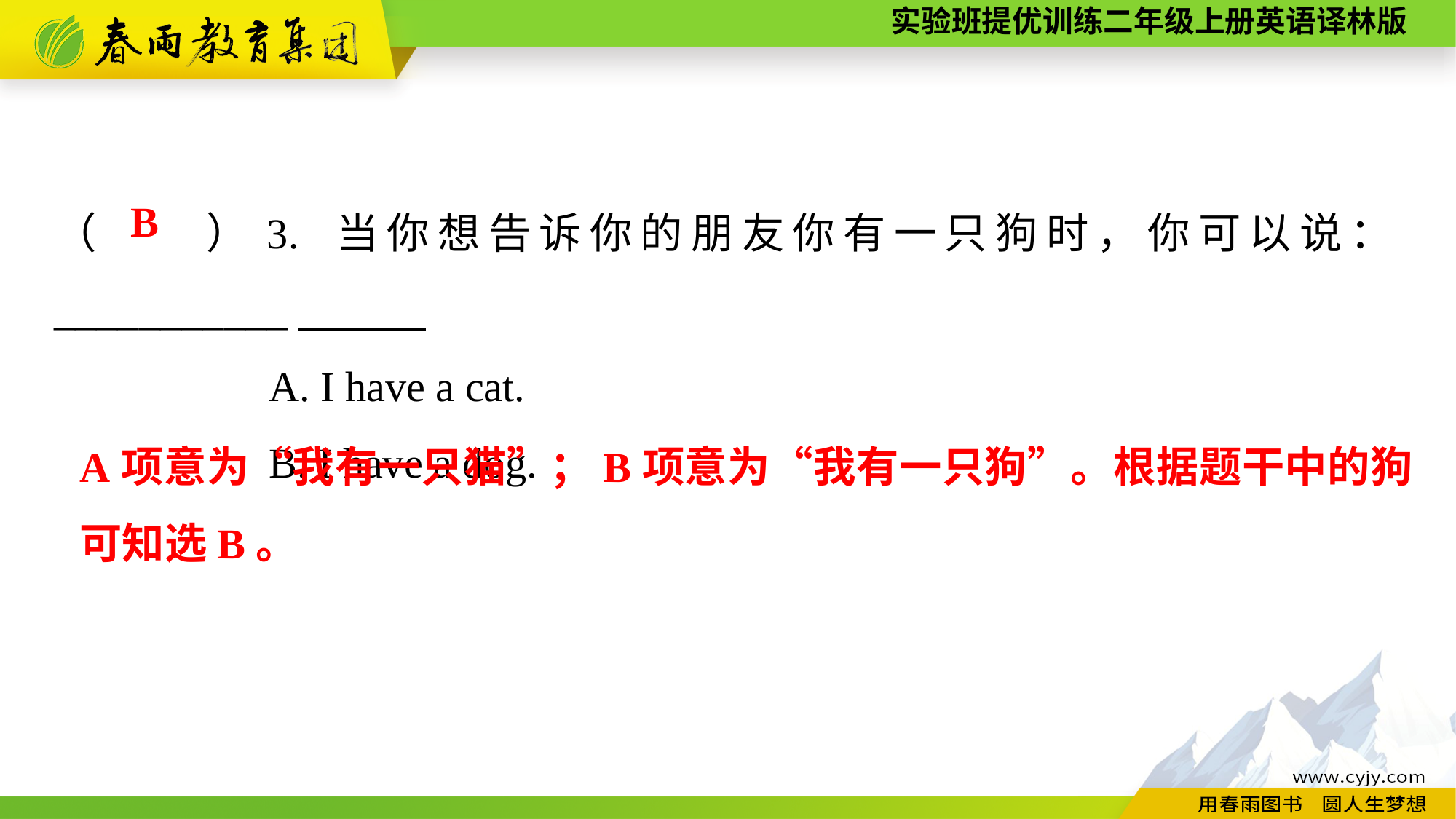

（　　）3. 当你想告诉你的朋友你有一只狗时，你可以说：___________
A. I have a cat.
B. I have a dog.
B
A项意为“我有一只猫”；B项意为“我有一只狗”。根据题干中的狗可知选B。